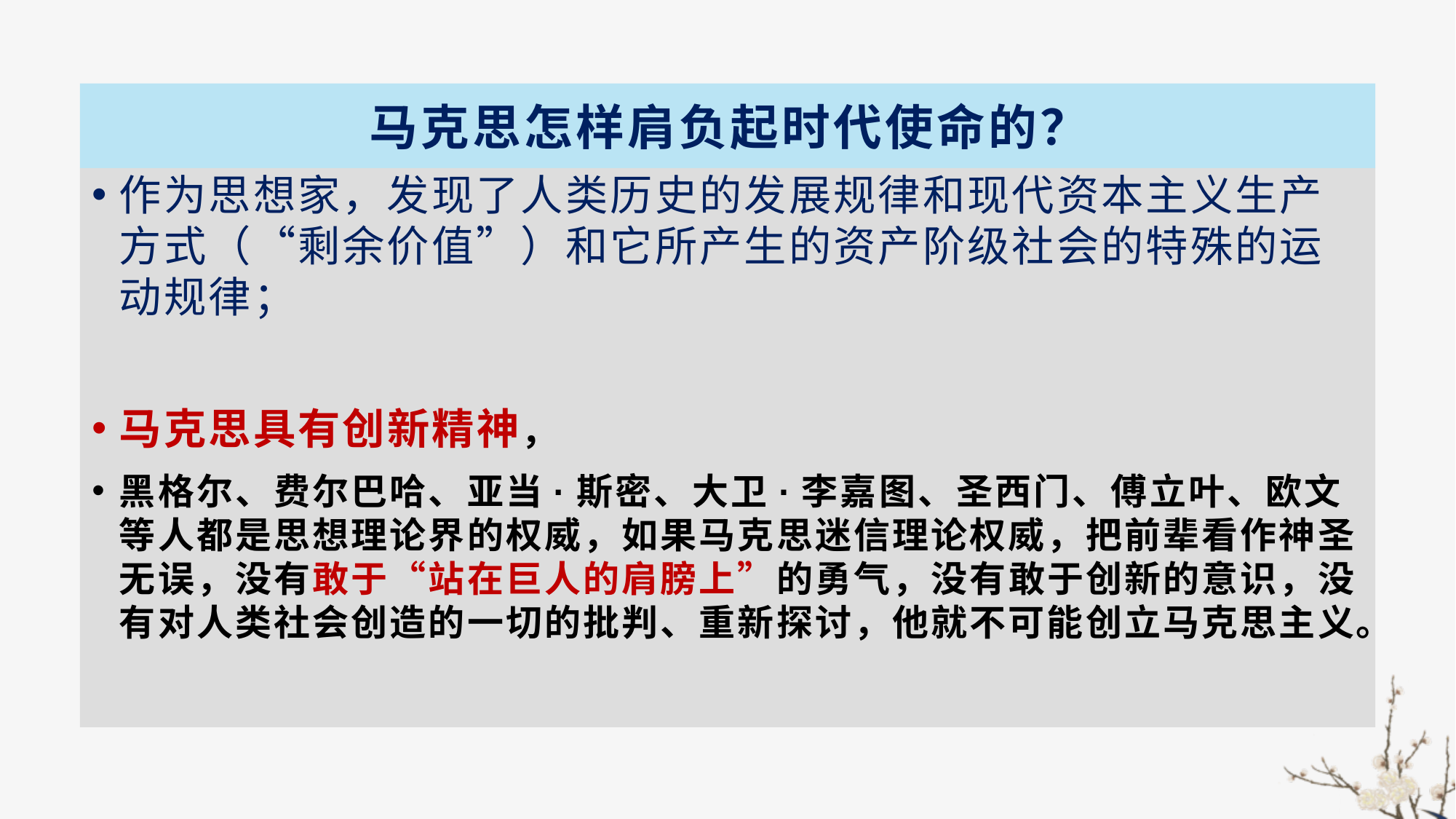

# 马克思怎样肩负起时代使命的？
作为思想家，发现了人类历史的发展规律和现代资本主义生产方式（“剩余价值”）和它所产生的资产阶级社会的特殊的运动规律；

马克思具有创新精神，
黑格尔、费尔巴哈、亚当·斯密、大卫·李嘉图、圣西门、傅立叶、欧文等人都是思想理论界的权威，如果马克思迷信理论权威，把前辈看作神圣无误，没有敢于“站在巨人的肩膀上”的勇气，没有敢于创新的意识，没有对人类社会创造的一切的批判、重新探讨，他就不可能创立马克思主义。